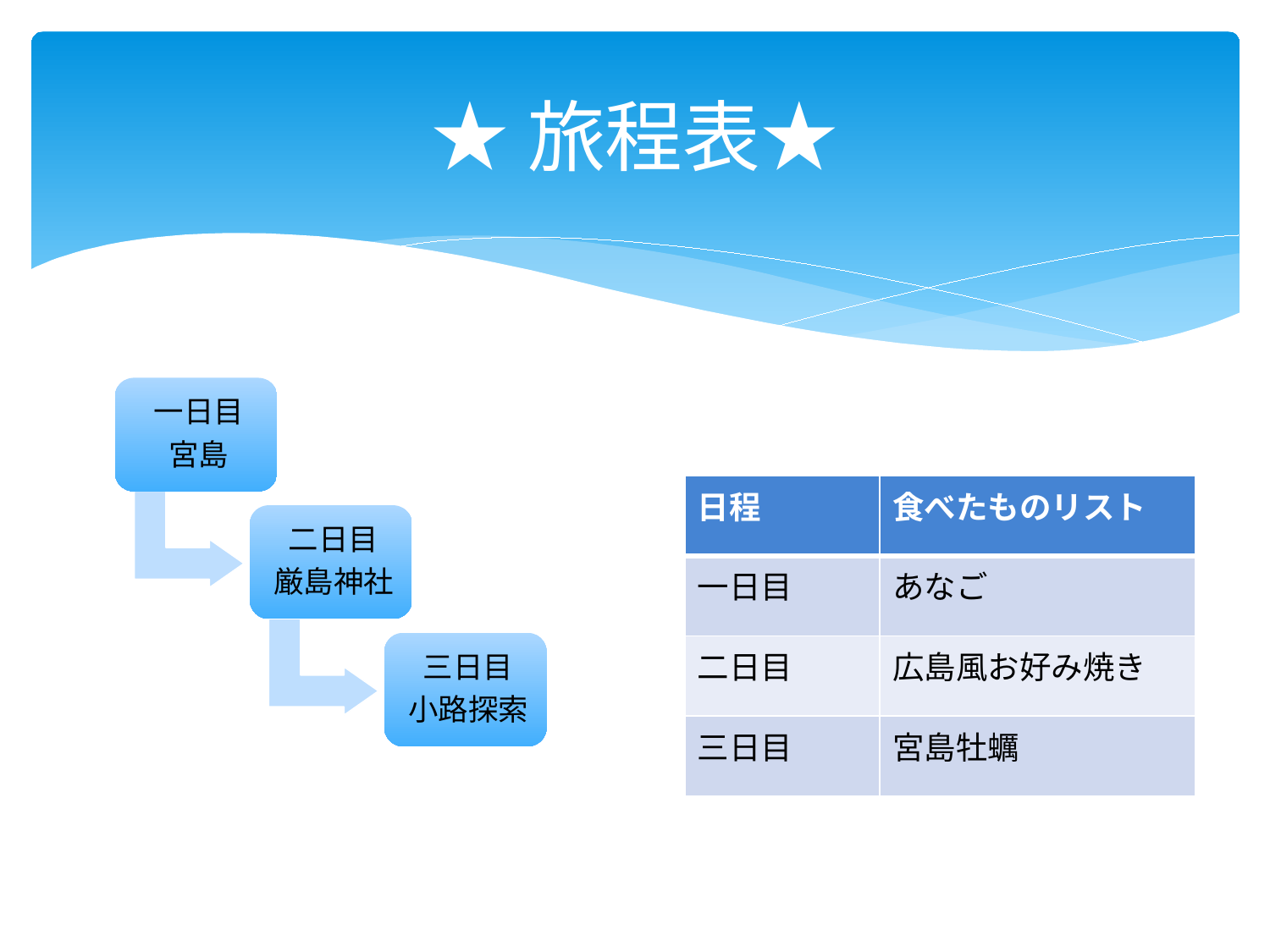

# ★旅程表★
一日目
宮島
二日目
厳島神社

三日目
小路探索

| 日程 | 食べたものリスト |
| --- | --- |
| 一日目 | あなご |
| 二日目 | 広島風お好み焼き |
| 三日目 | 宮島牡蠣 |